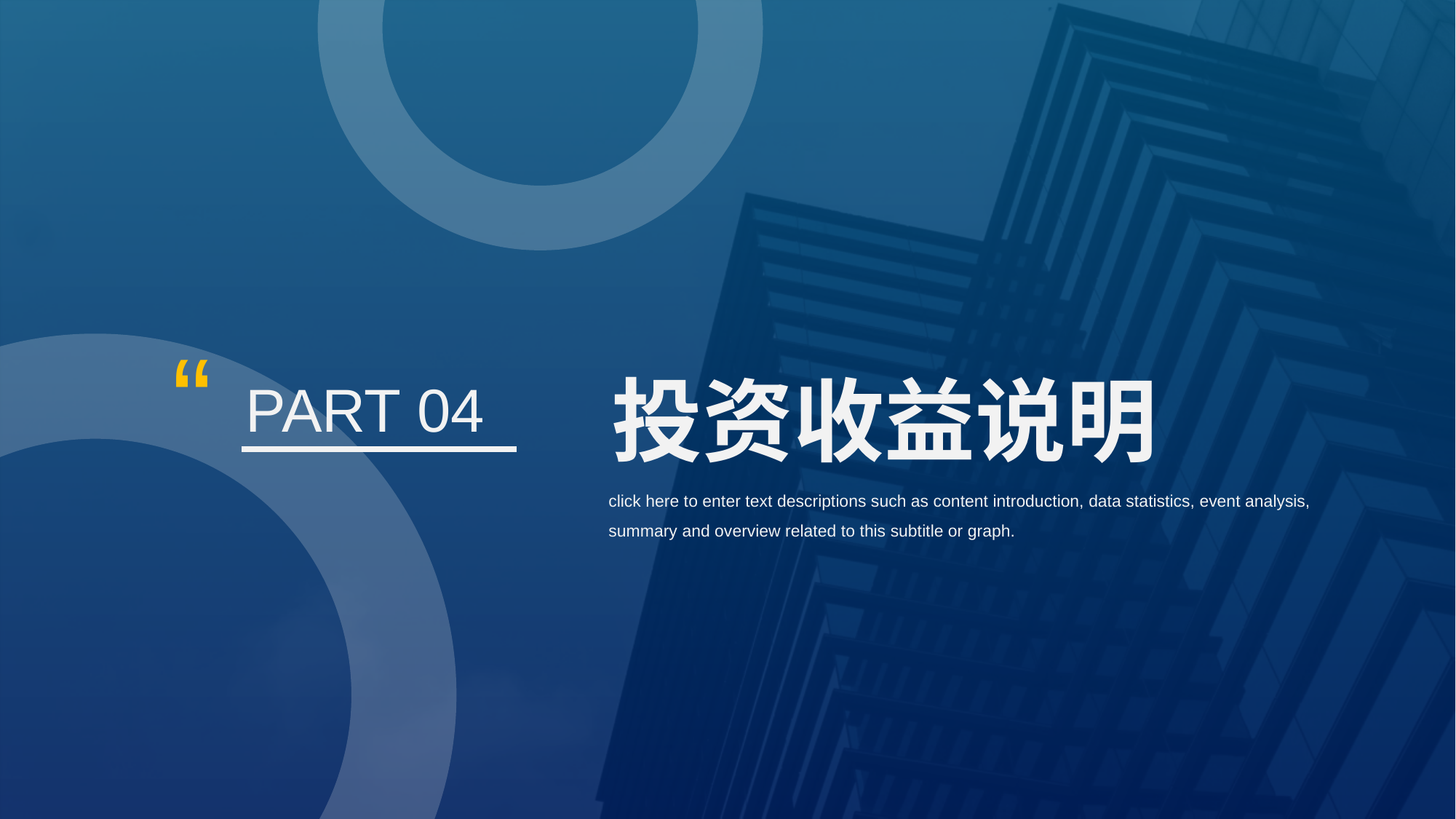

“

投资收益说明
PART 04
click here to enter text descriptions such as content introduction, data statistics, event analysis, summary and overview related to this subtitle or graph.